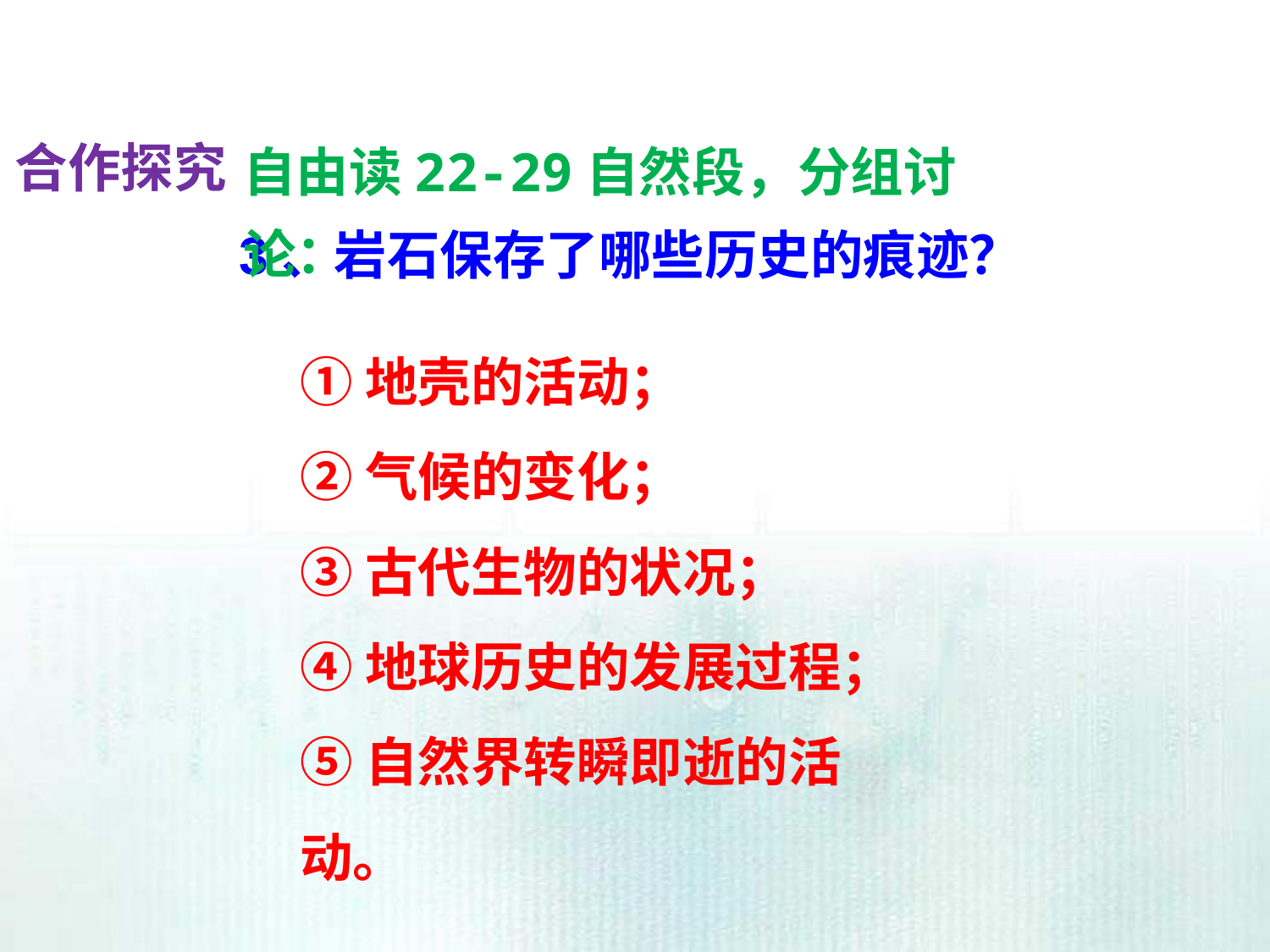

自由读22-29自然段，分组讨论：
合作探究
3、岩石保存了哪些历史的痕迹？
①地壳的活动；
②气候的变化；
③古代生物的状况；
④地球历史的发展过程；
⑤自然界转瞬即逝的活动。